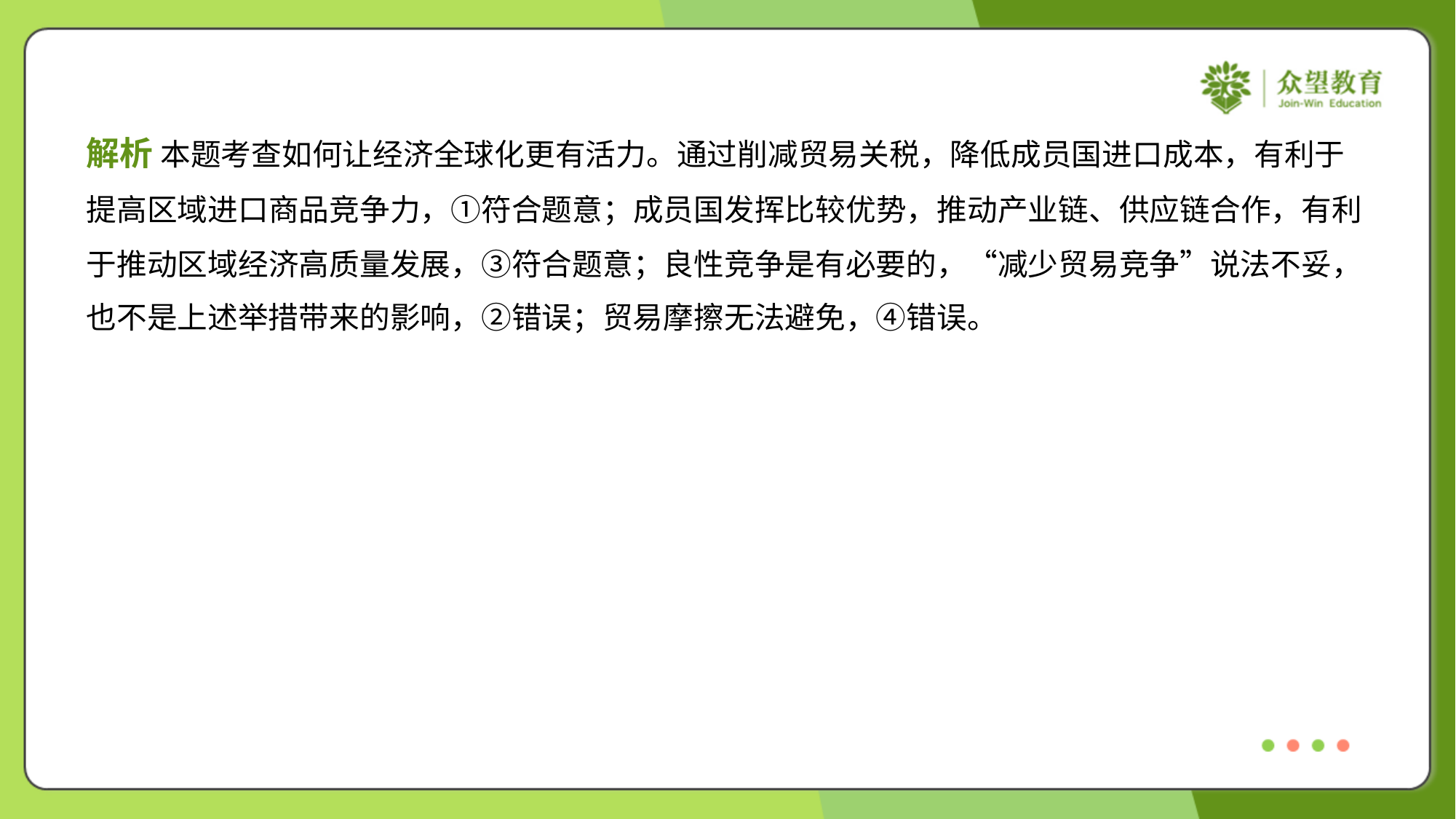

解析 本题考查如何让经济全球化更有活力。通过削减贸易关税，降低成员国进口成本，有利于
提高区域进口商品竞争力，①符合题意；成员国发挥比较优势，推动产业链、供应链合作，有利
于推动区域经济高质量发展，③符合题意；良性竞争是有必要的，“减少贸易竞争”说法不妥，
也不是上述举措带来的影响，②错误；贸易摩擦无法避免，④错误。